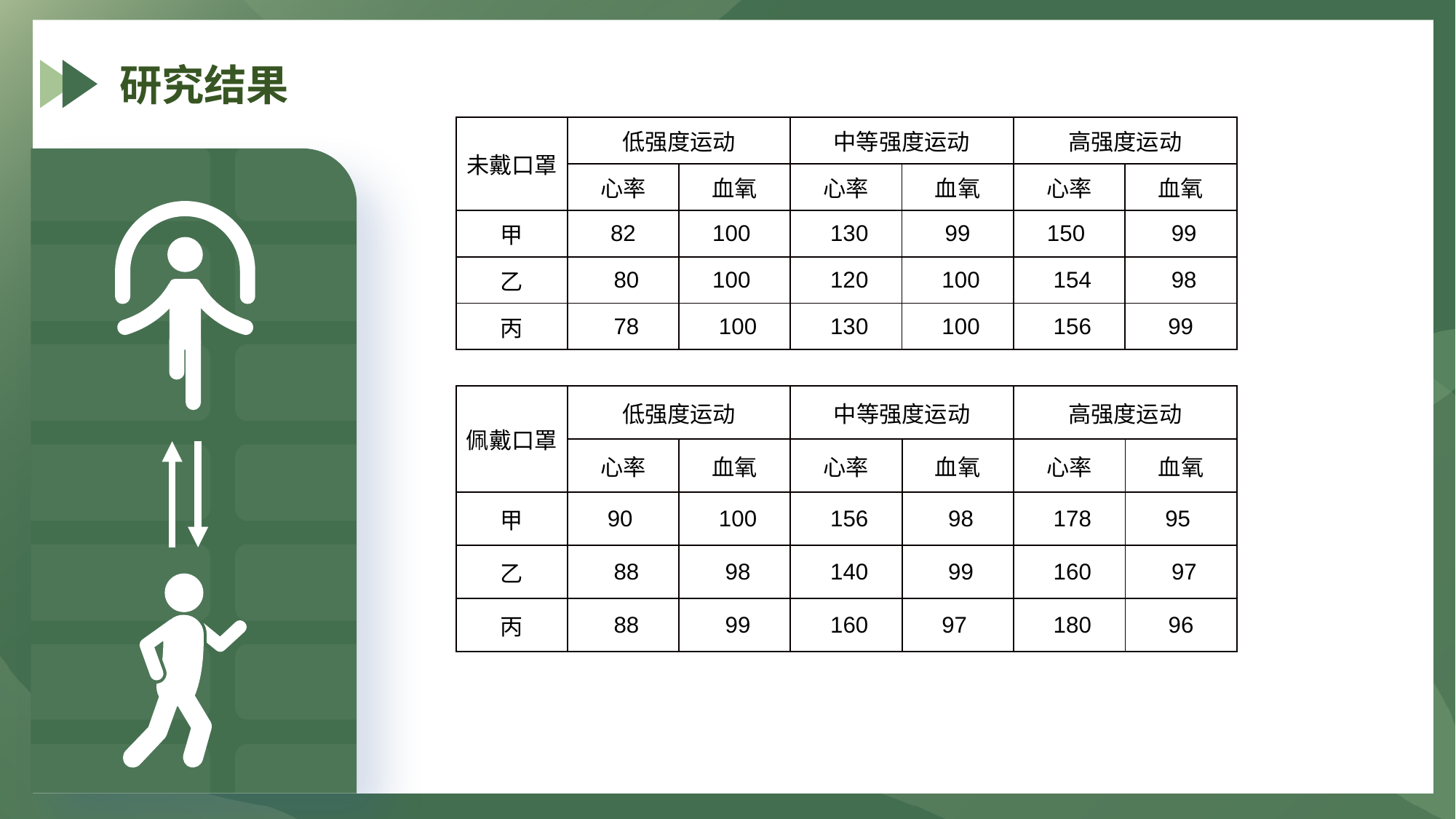

研究结果

| 未戴口罩 | 低强度运动 |  | 中等强度运动 |  | 高强度运动 |  |
| --- | --- | --- | --- | --- | --- | --- |
|  | 心率 | 血氧 | 心率 | 血氧 | 心率 | 血氧 |
| 甲 | 82 | 100 | 130 | 99 | 150 | 99 |
| 乙 | 80 | 100 | 120 | 100 | 154 | 98 |
| 丙 | 78 | 100 | 130 | 100 | 156 | 99 |

| 佩戴口罩 | 低强度运动 |  | 中等强度运动 |  | 高强度运动 |  |
| --- | --- | --- | --- | --- | --- | --- |
|  | 心率 | 血氧 | 心率 | 血氧 | 心率 | 血氧 |
| 甲 | 90 | 100 | 156 | 98 | 178 | 95 |
| 乙 | 88 | 98 | 140 | 99 | 160 | 97 |
| 丙 | 88 | 99 | 160 | 97 | 180 | 96 |